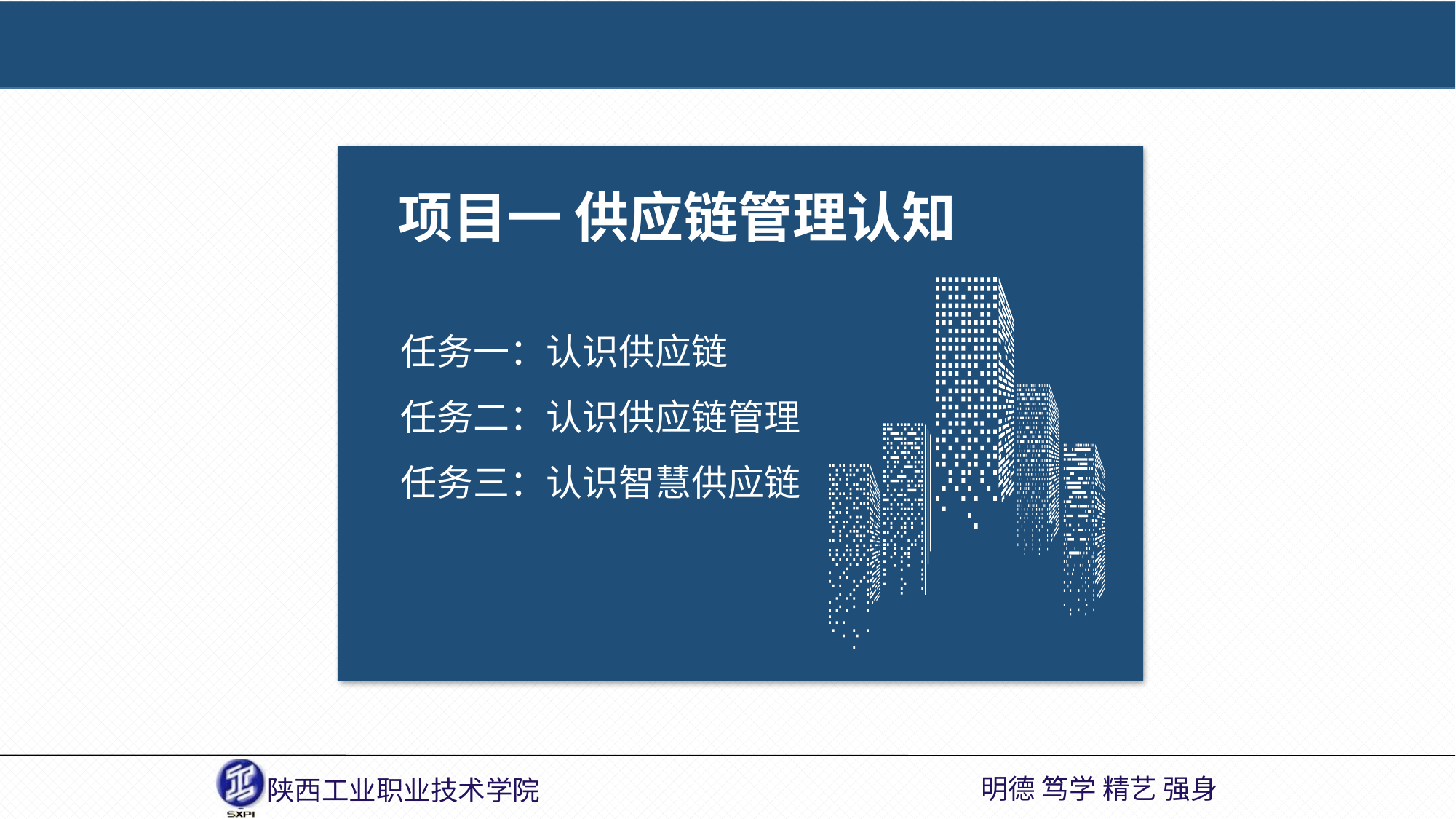

项目一 供应链管理认知

任务一：认识供应链
任务二：认识供应链管理
任务三：认识智慧供应链